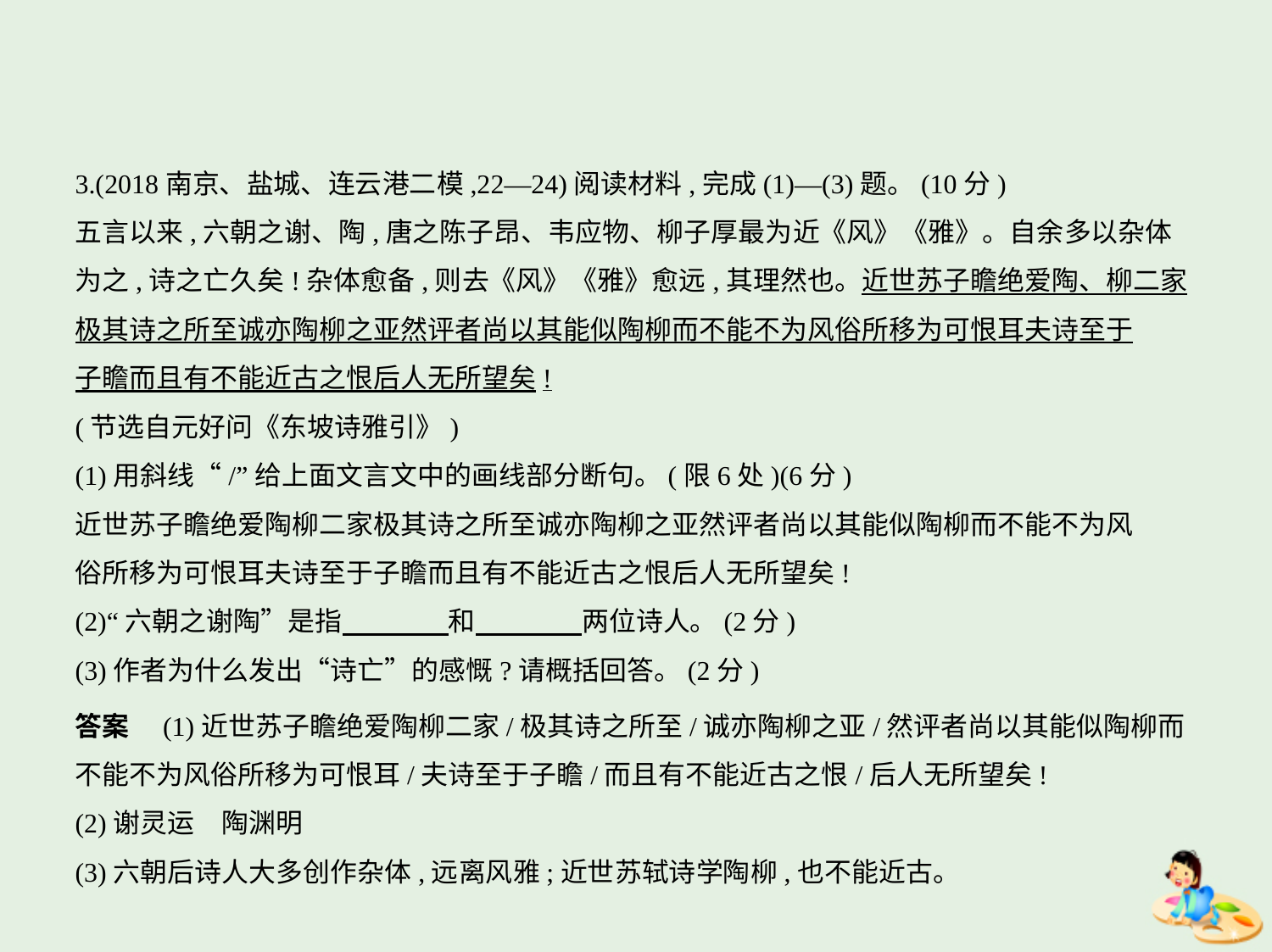

3.(2018南京、盐城、连云港二模,22—24)阅读材料,完成(1)—(3)题。(10分)
五言以来,六朝之谢、陶,唐之陈子昂、韦应物、柳子厚最为近《风》《雅》。自余多以杂体
为之,诗之亡久矣!杂体愈备,则去《风》《雅》愈远,其理然也。近世苏子瞻绝爱陶、柳二家
极其诗之所至诚亦陶柳之亚然评者尚以其能似陶柳而不能不为风俗所移为可恨耳夫诗至于
子瞻而且有不能近古之恨后人无所望矣!
(节选自元好问《东坡诗雅引》)
(1)用斜线“/”给上面文言文中的画线部分断句。(限6处)(6分)
近世苏子瞻绝爱陶柳二家极其诗之所至诚亦陶柳之亚然评者尚以其能似陶柳而不能不为风
俗所移为可恨耳夫诗至于子瞻而且有不能近古之恨后人无所望矣!
(2)“六朝之谢陶”是指　　　    和　　　    两位诗人。(2分)
(3)作者为什么发出“诗亡”的感慨?请概括回答。(2分)
答案　(1)近世苏子瞻绝爱陶柳二家/极其诗之所至/诚亦陶柳之亚/然评者尚以其能似陶柳而
不能不为风俗所移为可恨耳/夫诗至于子瞻/而且有不能近古之恨/后人无所望矣!
(2)谢灵运　陶渊明
(3)六朝后诗人大多创作杂体,远离风雅;近世苏轼诗学陶柳,也不能近古。